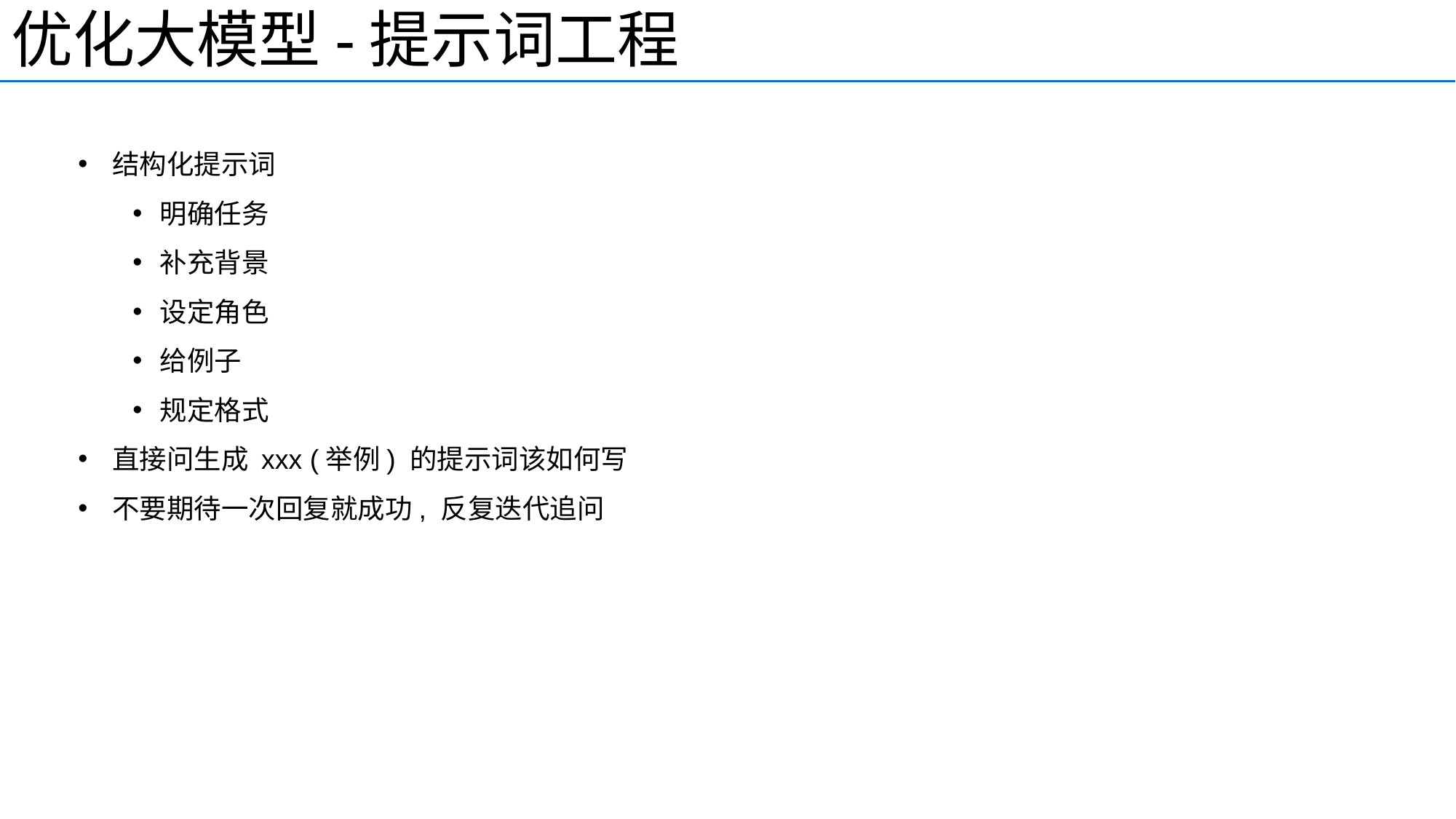

优化大模型-提示词工程
结构化提示词
明确任务
补充背景
设定角色
给例子
规定格式
直接问生成 xxx (举例) 的提示词该如何写
不要期待一次回复就成功, 反复迭代追问